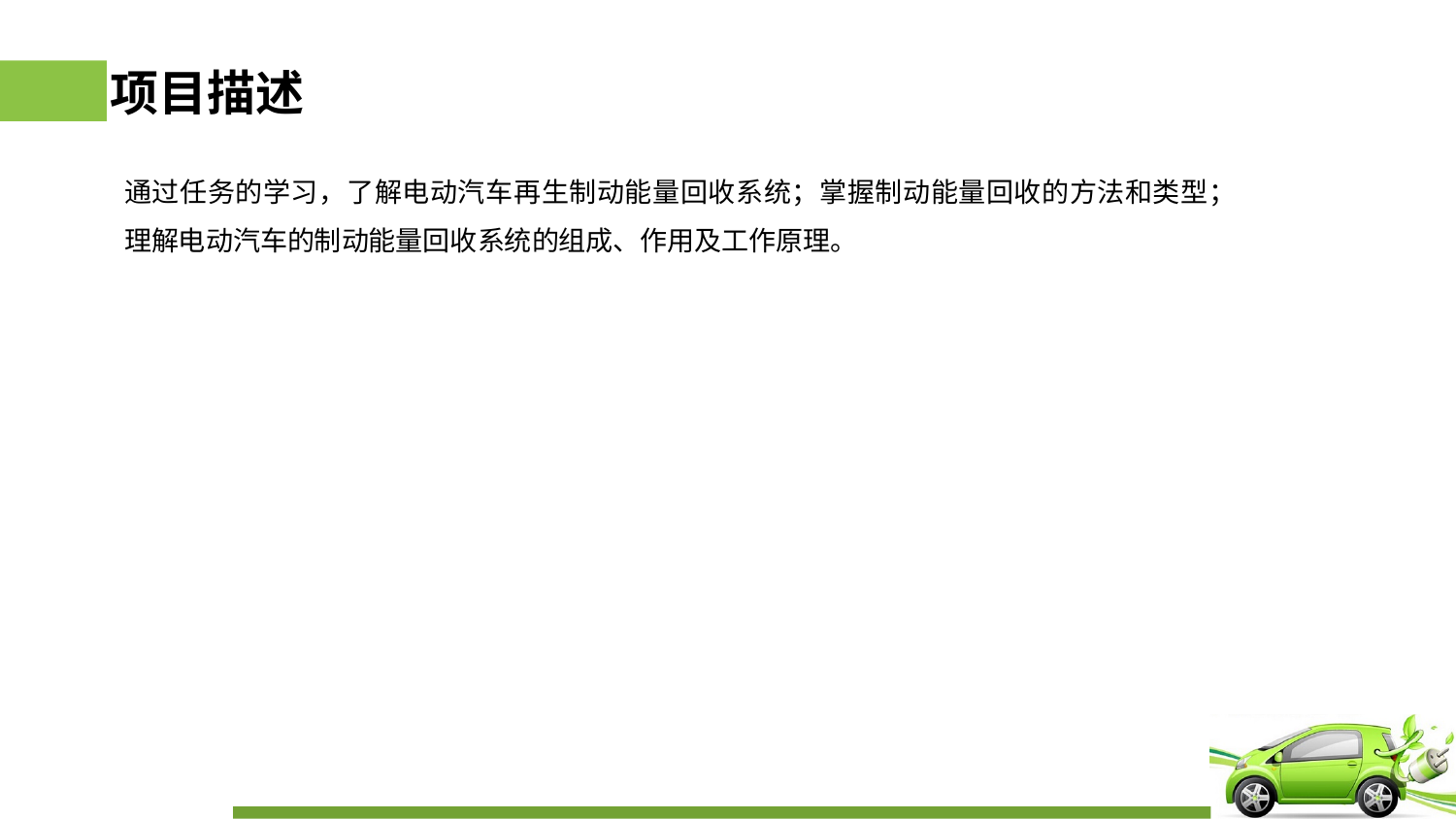

# 项目描述
通过任务的学习，了解电动汽车再生制动能量回收系统；掌握制动能量回收的方法和类型；理解电动汽车的制动能量回收系统的组成、作用及工作原理。